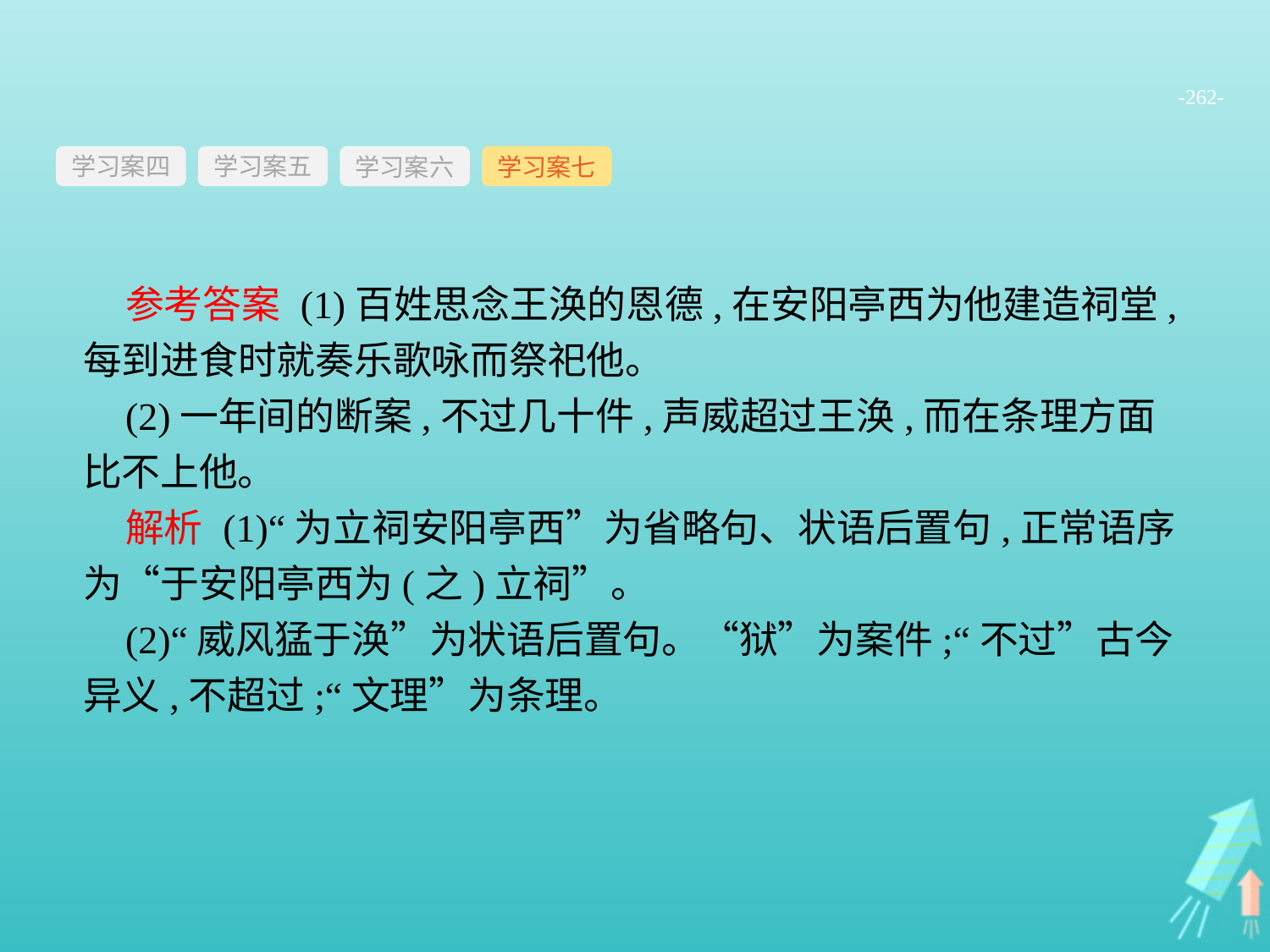

-262-
学习案四
学习案六
学习案七
学习案五
参考答案 (1)百姓思念王涣的恩德,在安阳亭西为他建造祠堂,每到进食时就奏乐歌咏而祭祀他。
(2)一年间的断案,不过几十件,声威超过王涣,而在条理方面比不上他。
解析 (1)“为立祠安阳亭西”为省略句、状语后置句,正常语序为“于安阳亭西为(之)立祠”。
(2)“威风猛于涣”为状语后置句。“狱”为案件;“不过”古今异义,不超过;“文理”为条理。